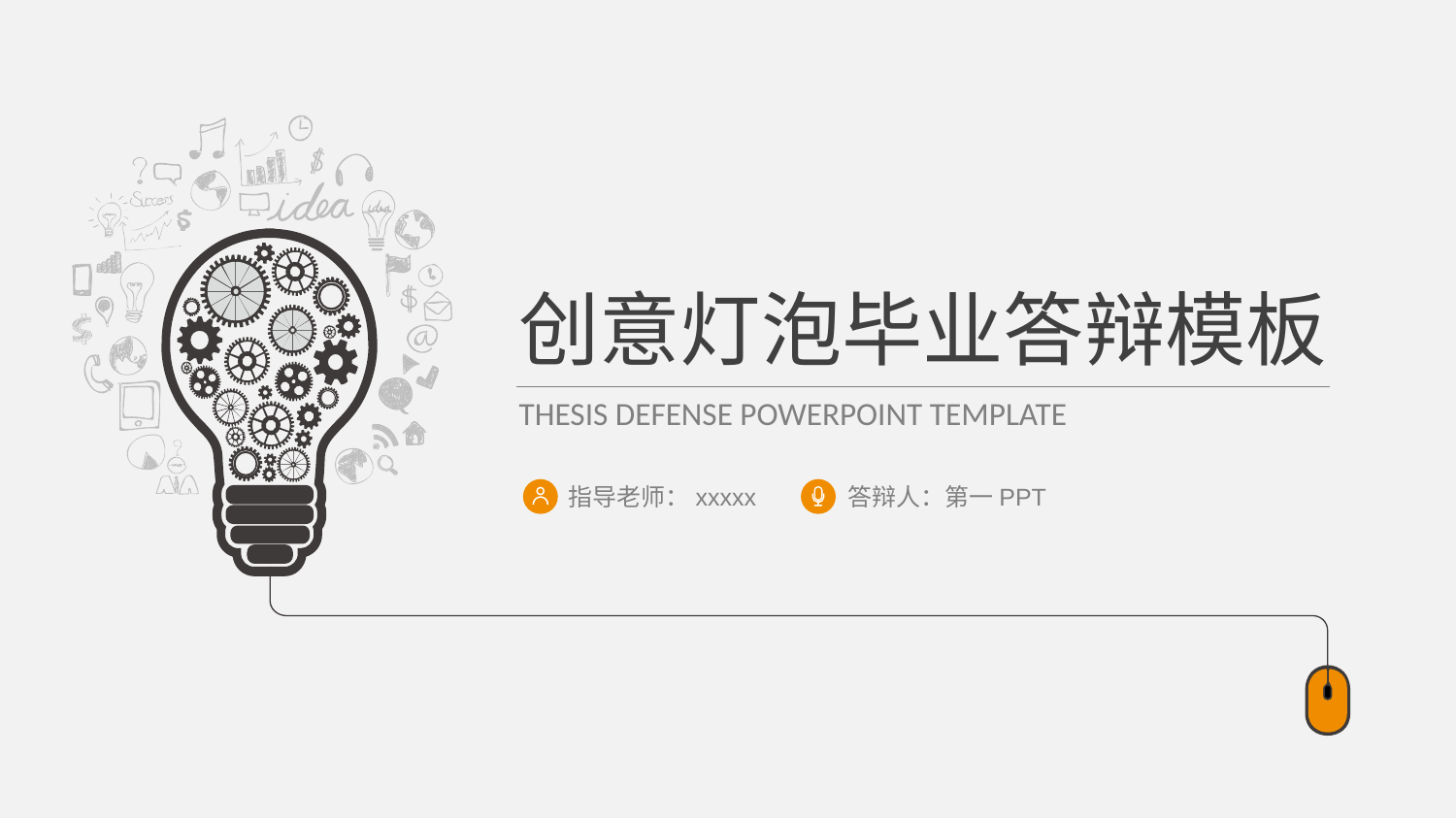

创意灯泡毕业答辩模板
THESIS DEFENSE POWERPOINT TEMPLATE
指导老师：xxxxx
答辩人：第一PPT